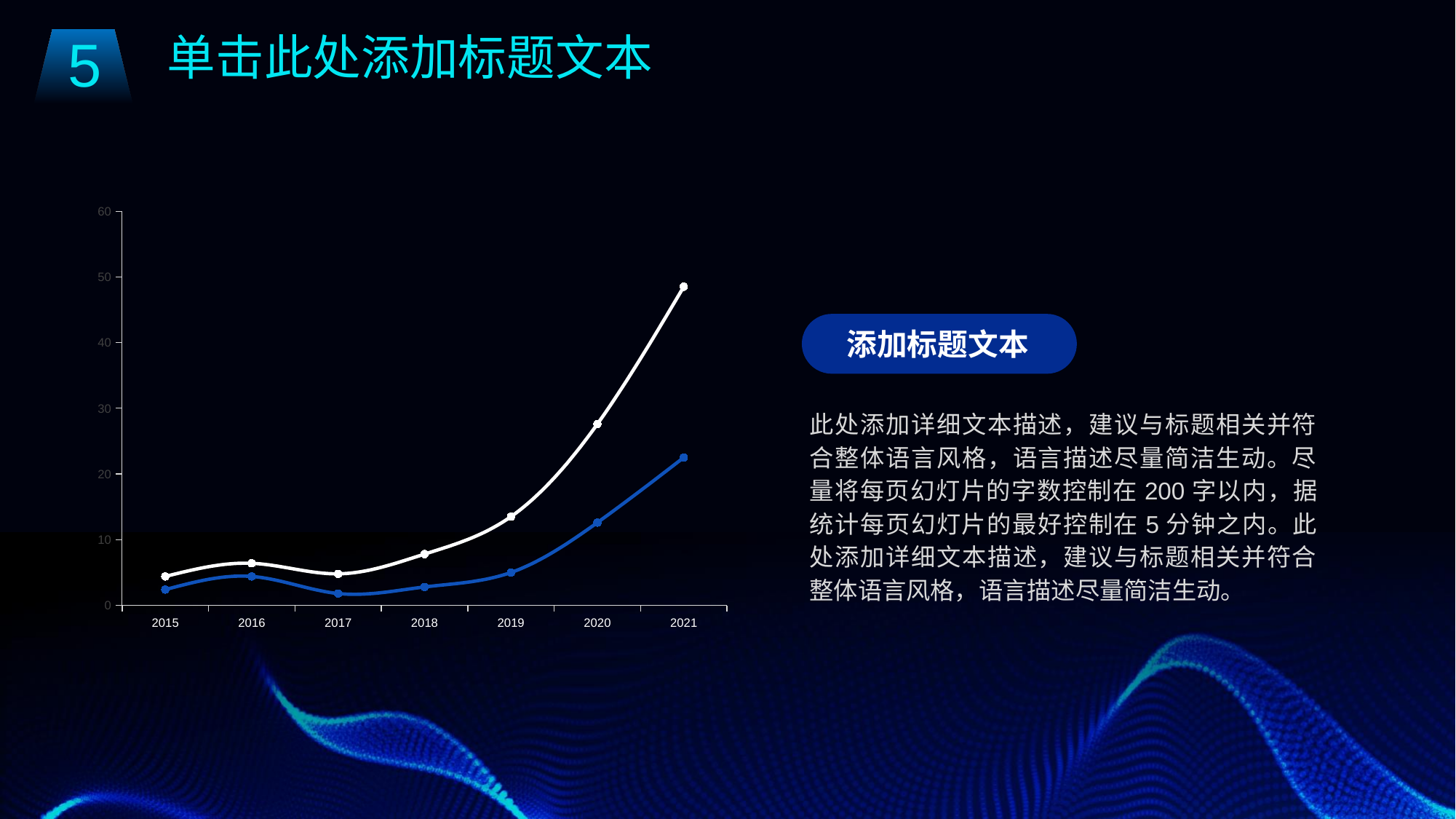

5
单击此处添加标题文本

### Chart

| Category | Series 1 | Series 2 |
|---|---|---|
| 2015 | 2.4 | 2.0 |
| 2016 | 4.4 | 2.0 |
| 2017 | 1.8 | 3.0 |
| 2018 | 2.8 | 5.0 |
| 2019 | 5.0 | 8.5 |
| 2020 | 12.6 | 15.0 |
| 2021 | 22.5 | 26.0 |
添加标题文本
此处添加详细文本描述，建议与标题相关并符合整体语言风格，语言描述尽量简洁生动。尽量将每页幻灯片的字数控制在200字以内，据统计每页幻灯片的最好控制在5分钟之内。此处添加详细文本描述，建议与标题相关并符合整体语言风格，语言描述尽量简洁生动。